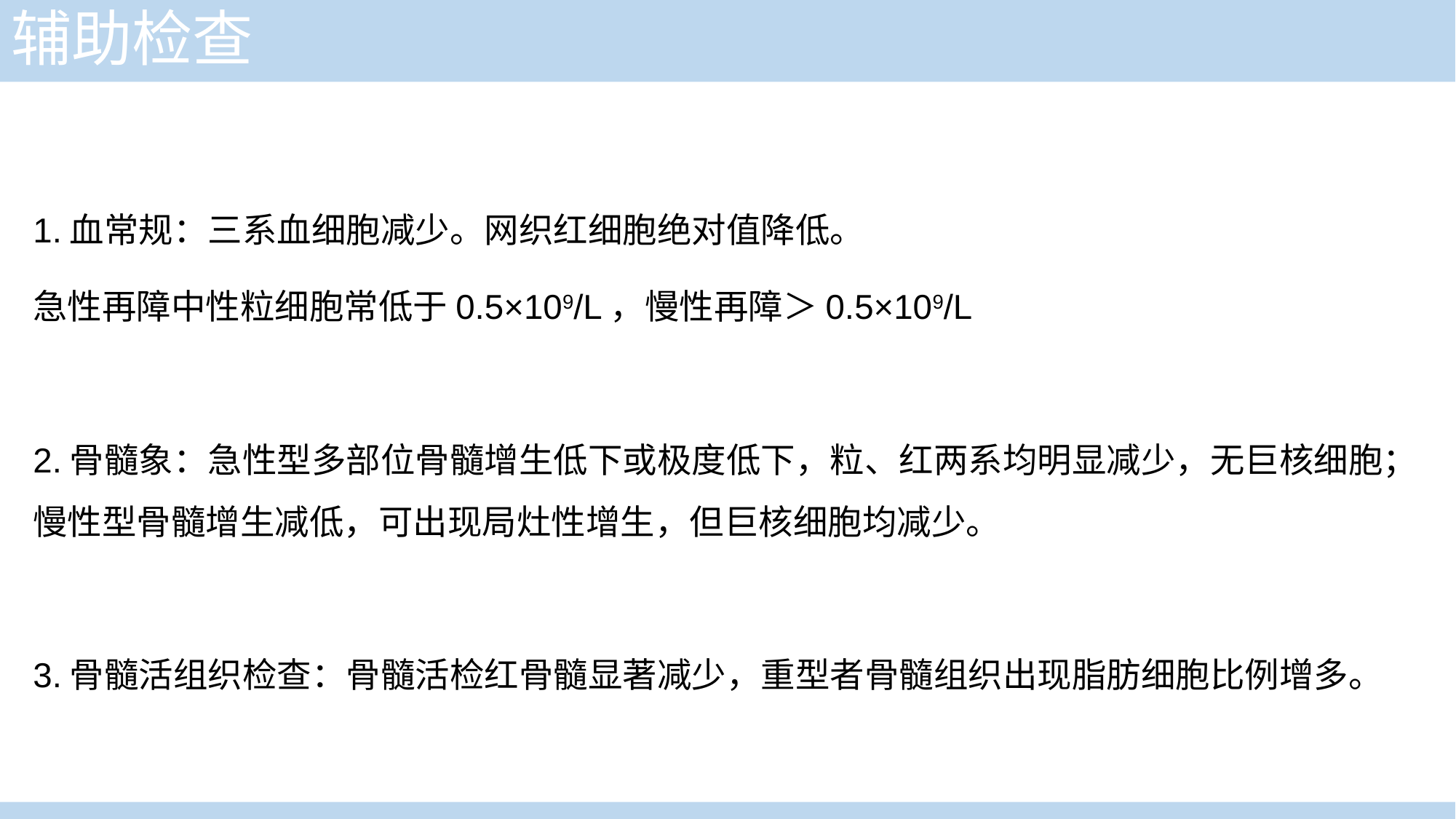

辅助检查
1.血常规：三系血细胞减少。网织红细胞绝对值降低。
急性再障中性粒细胞常低于0.5×109/L，慢性再障＞0.5×109/L

2.骨髓象：急性型多部位骨髓增生低下或极度低下，粒、红两系均明显减少，无巨核细胞；慢性型骨髓增生减低，可出现局灶性增生，但巨核细胞均减少。

3.骨髓活组织检查：骨髓活检红骨髓显著减少，重型者骨髓组织出现脂肪细胞比例增多。